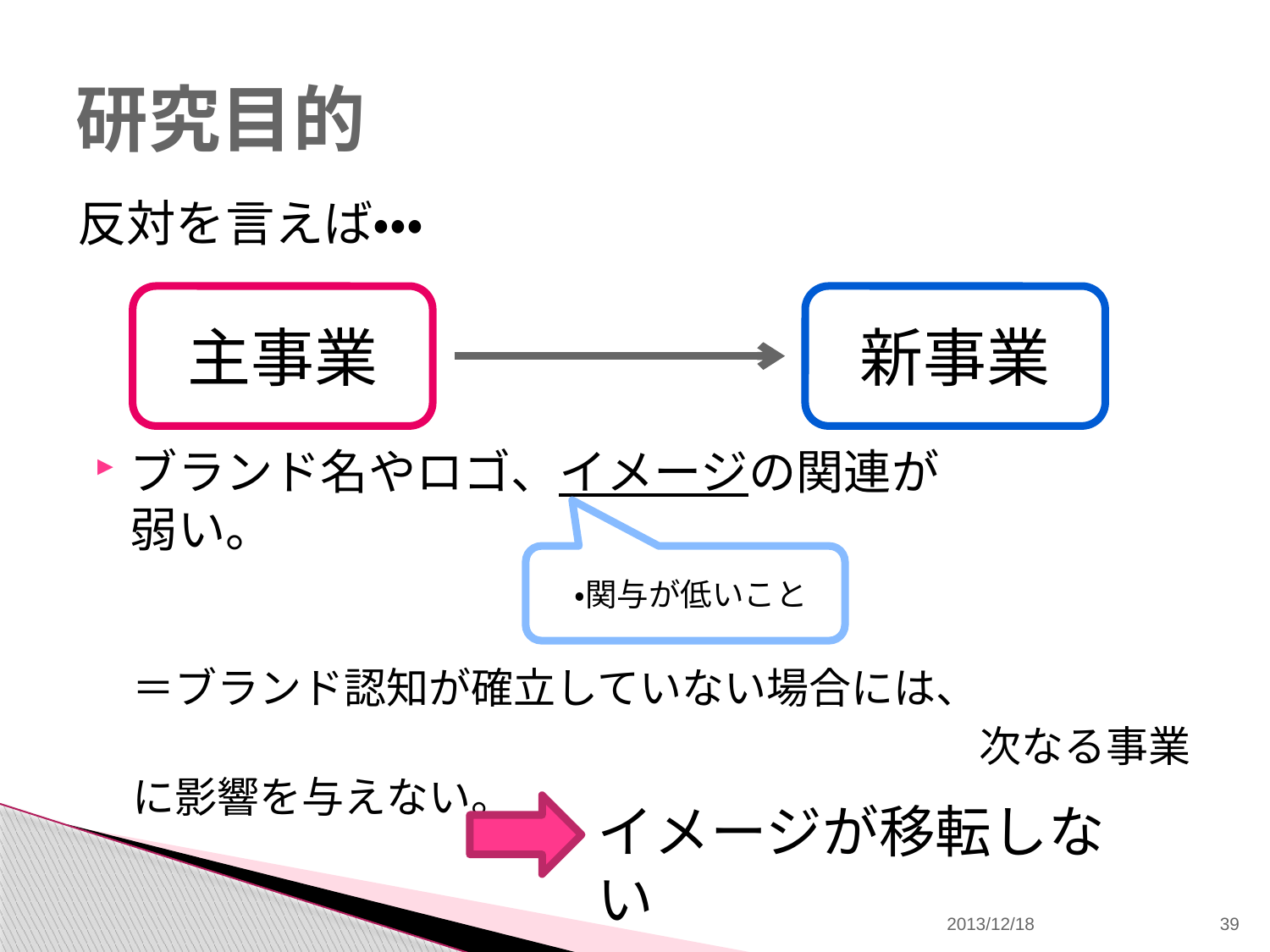

# 研究目的
反対を言えば・・・
主事業
新事業
ブランド名やロゴ、イメージの関連が弱い。
　・関与が低いこと
＝ブランド認知が確立していない場合には、
　　　　　　　　　　　　　　　　　　　　次なる事業に影響を与えない。
イメージが移転しない

2013/12/18
39